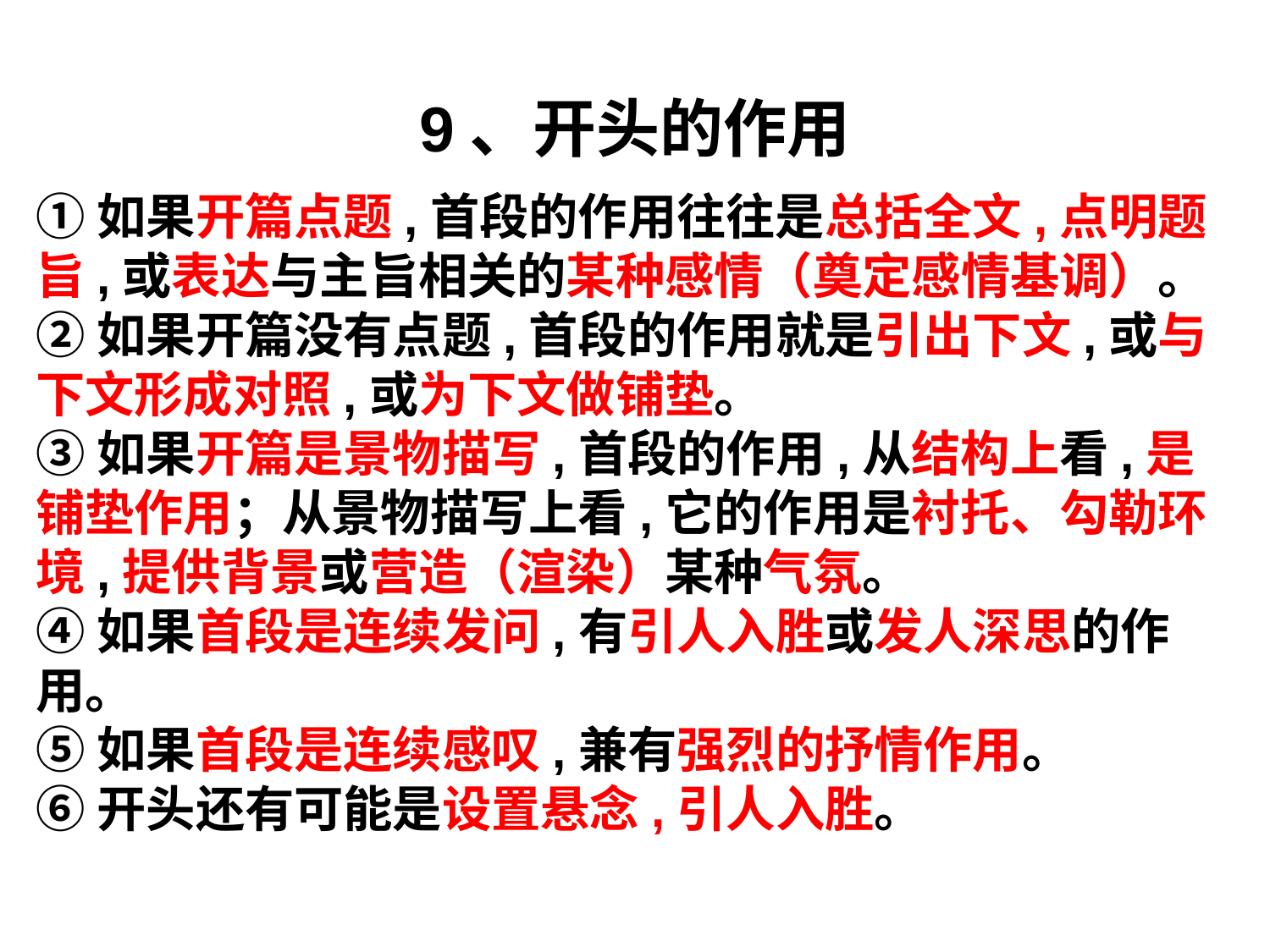

# 9、开头的作用
①如果开篇点题,首段的作用往往是总括全文,点明题旨,或表达与主旨相关的某种感情（奠定感情基调）。
②如果开篇没有点题,首段的作用就是引出下文,或与下文形成对照,或为下文做铺垫。
③如果开篇是景物描写,首段的作用,从结构上看,是铺垫作用；从景物描写上看,它的作用是衬托、勾勒环境,提供背景或营造（渲染）某种气氛。
④如果首段是连续发问,有引人入胜或发人深思的作用。
⑤如果首段是连续感叹,兼有强烈的抒情作用。
⑥开头还有可能是设置悬念,引人入胜。